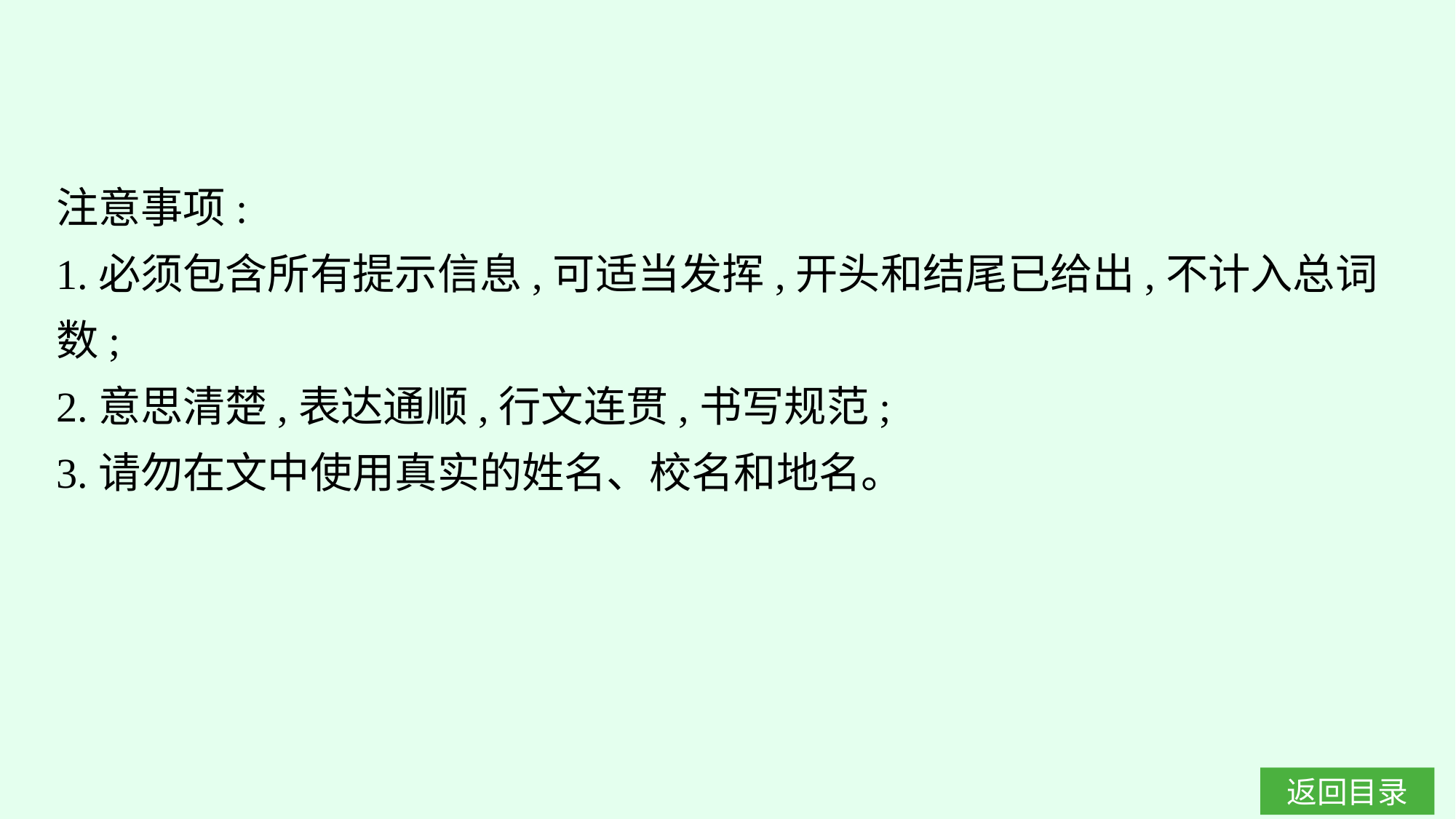

注意事项:
1.必须包含所有提示信息,可适当发挥,开头和结尾已给出,不计入总词数;
2.意思清楚,表达通顺,行文连贯,书写规范;
3.请勿在文中使用真实的姓名、校名和地名。